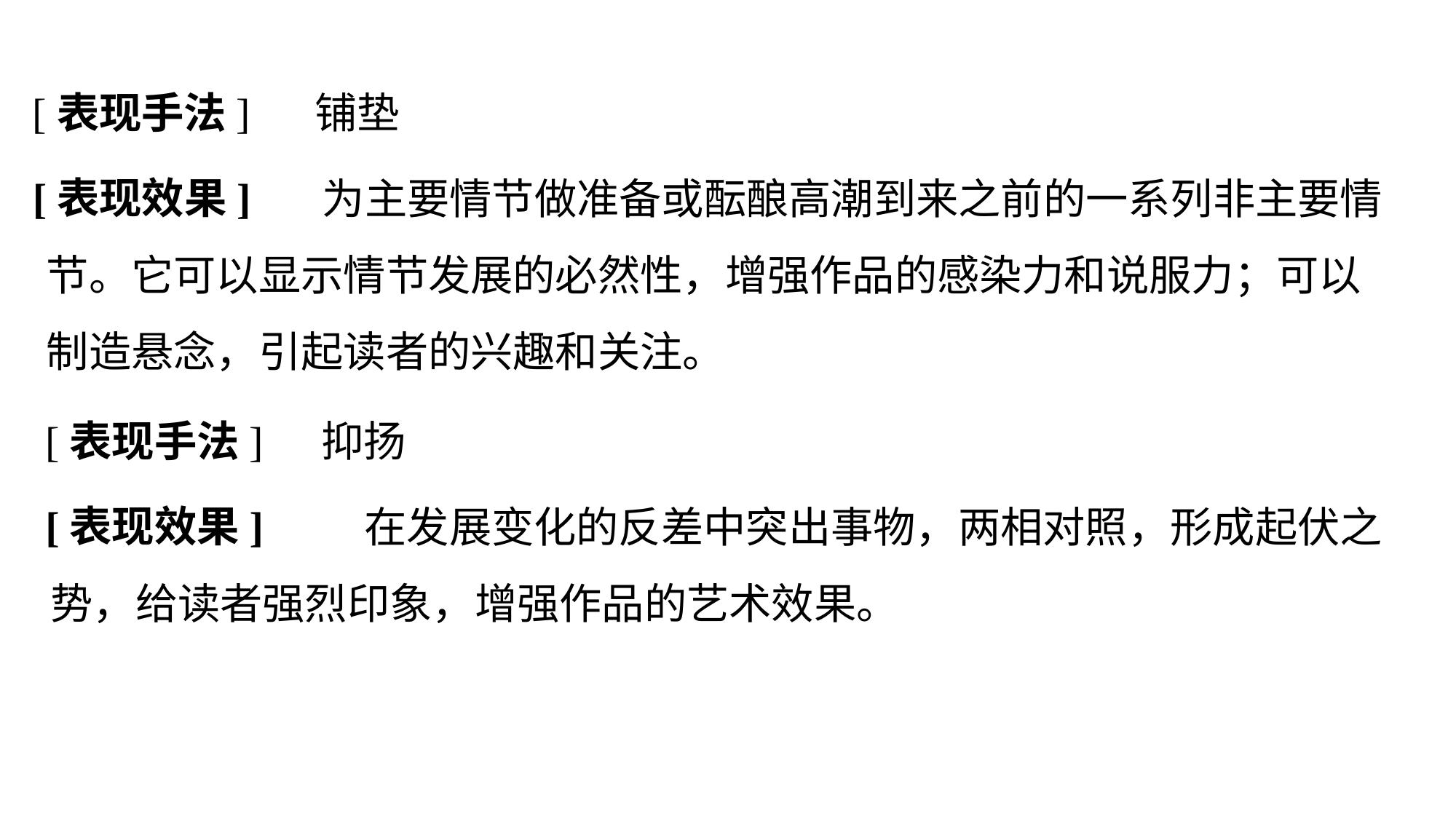

铺垫
[表现手法]
[表现效果]
		     为主要情节做准备或酝酿高潮到来之前的一系列非主要情节。它可以显示情节发展的必然性，增强作品的感染力和说服力；可以制造悬念，引起读者的兴趣和关注。
抑扬
[表现手法]
[表现效果]
		         在发展变化的反差中突出事物，两相对照，形成起伏之势，给读者强烈印象，增强作品的艺术效果。